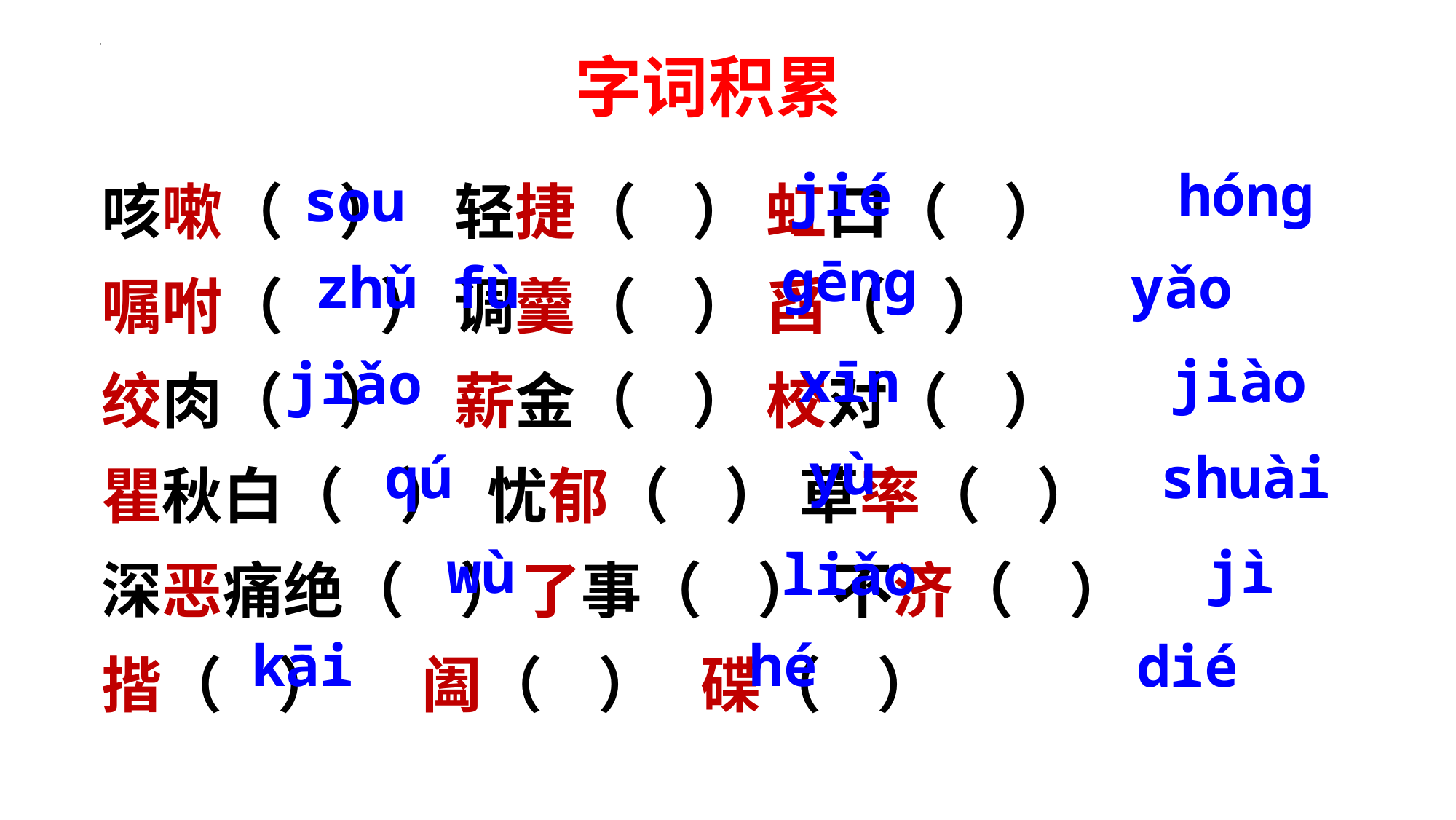

字词积累
咳嗽（    ）    轻捷（    ） 虹口（    ）
嘱咐（       ） 调羹（    ） 舀（    ）
绞肉（    ）    薪金（    ） 校对（    ）
瞿秋白（    ）  忧郁（    ） 草率（    ）
深恶痛绝（    ）了事（    ） 不济（    ）
揩（    ）      阖（    ）   碟（    ）
jié
hónɡ
sou
ɡēnɡ
zhǔ fù
yǎo
xīn
jiào
jiǎo
yù
qú
shuài
wù
jì
liǎo
kāi
hé
dié